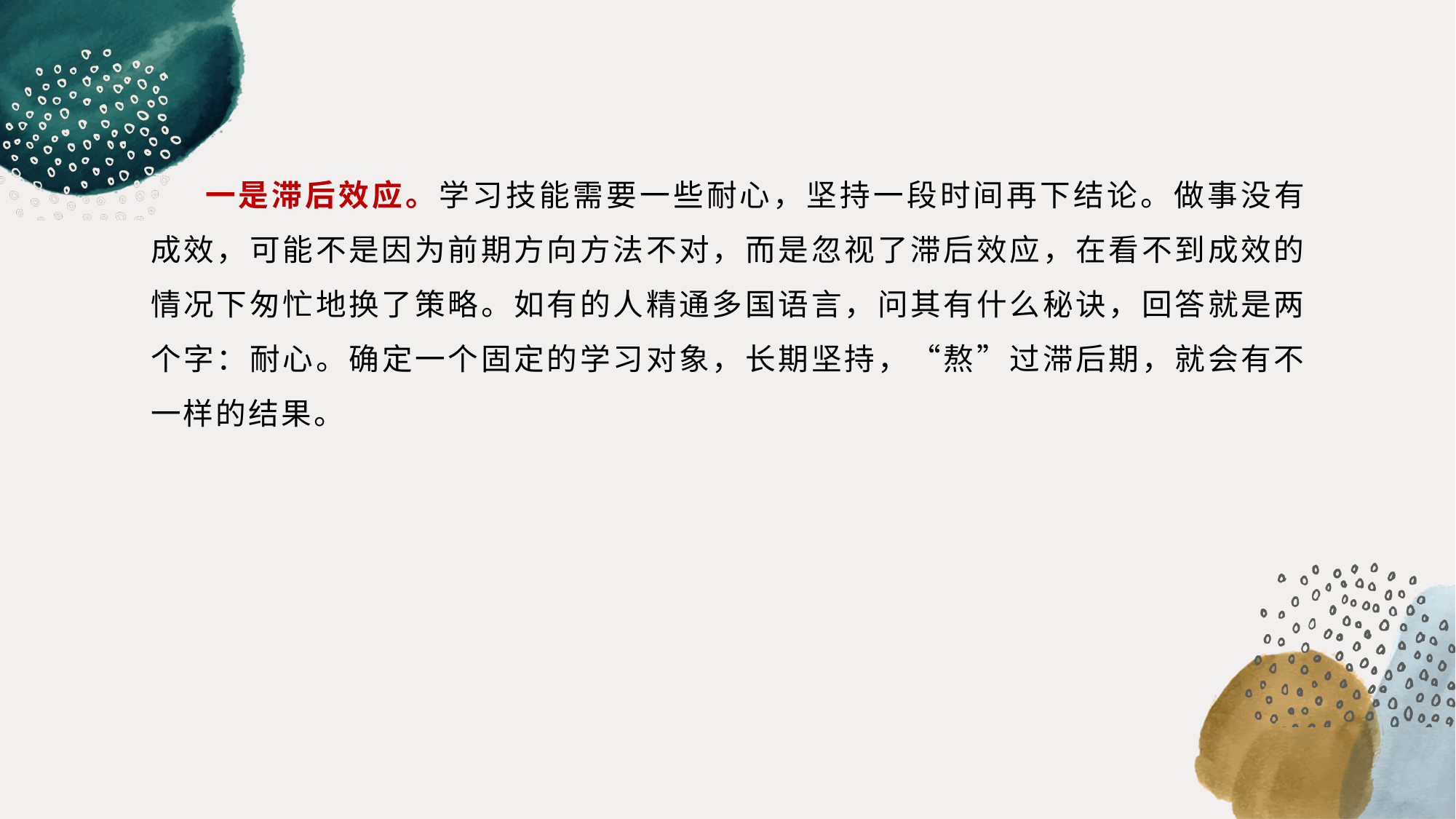

一是滞后效应。学习技能需要一些耐心，坚持一段时间再下结论。做事没有成效，可能不是因为前期方向方法不对，而是忽视了滞后效应，在看不到成效的情况下匆忙地换了策略。如有的人精通多国语言，问其有什么秘诀，回答就是两个字：耐心。确定一个固定的学习对象，长期坚持，“熬”过滞后期，就会有不一样的结果。